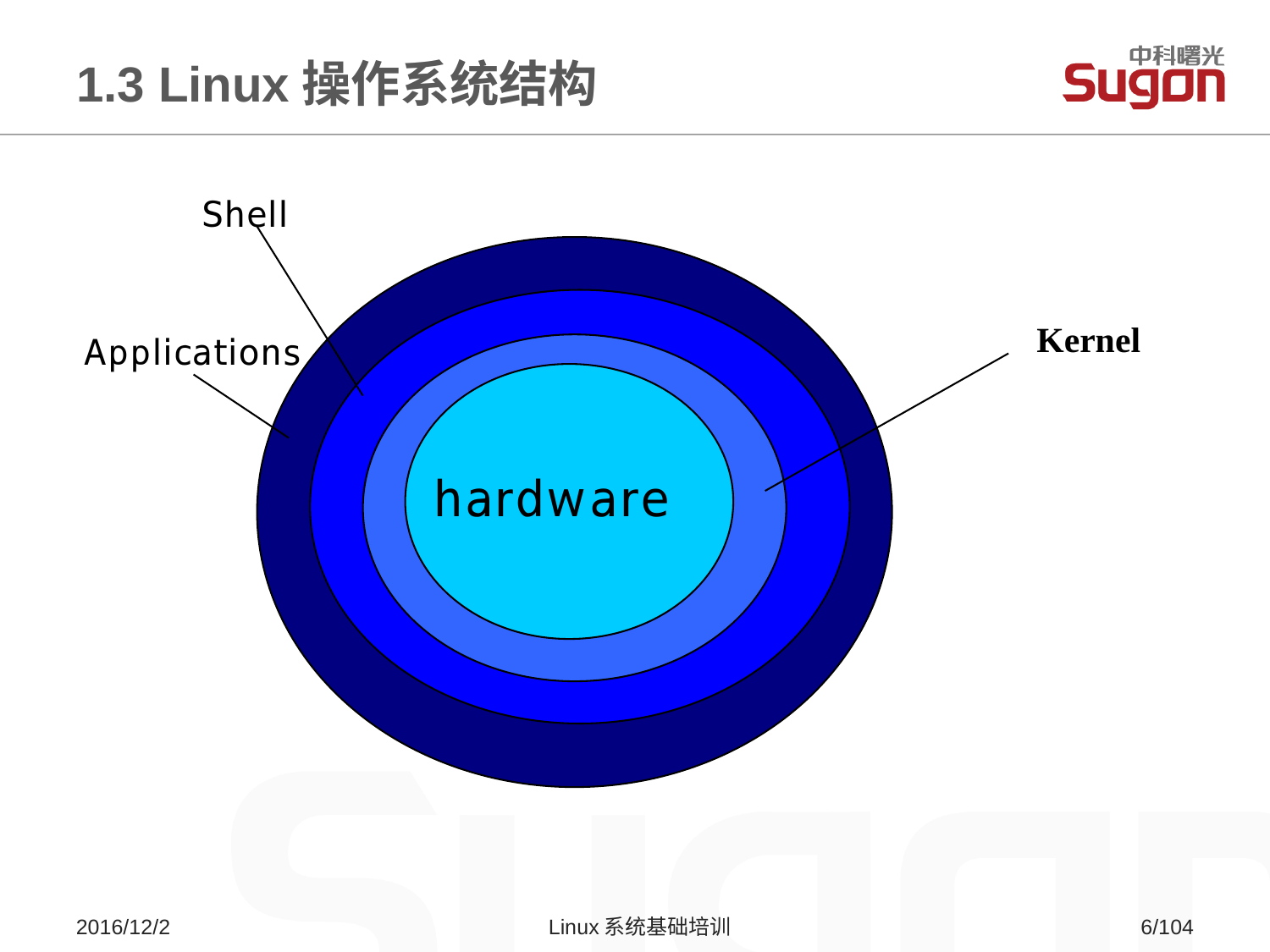

# 1.3 Linux操作系统结构
Shell

Kernel
Applications

hardware